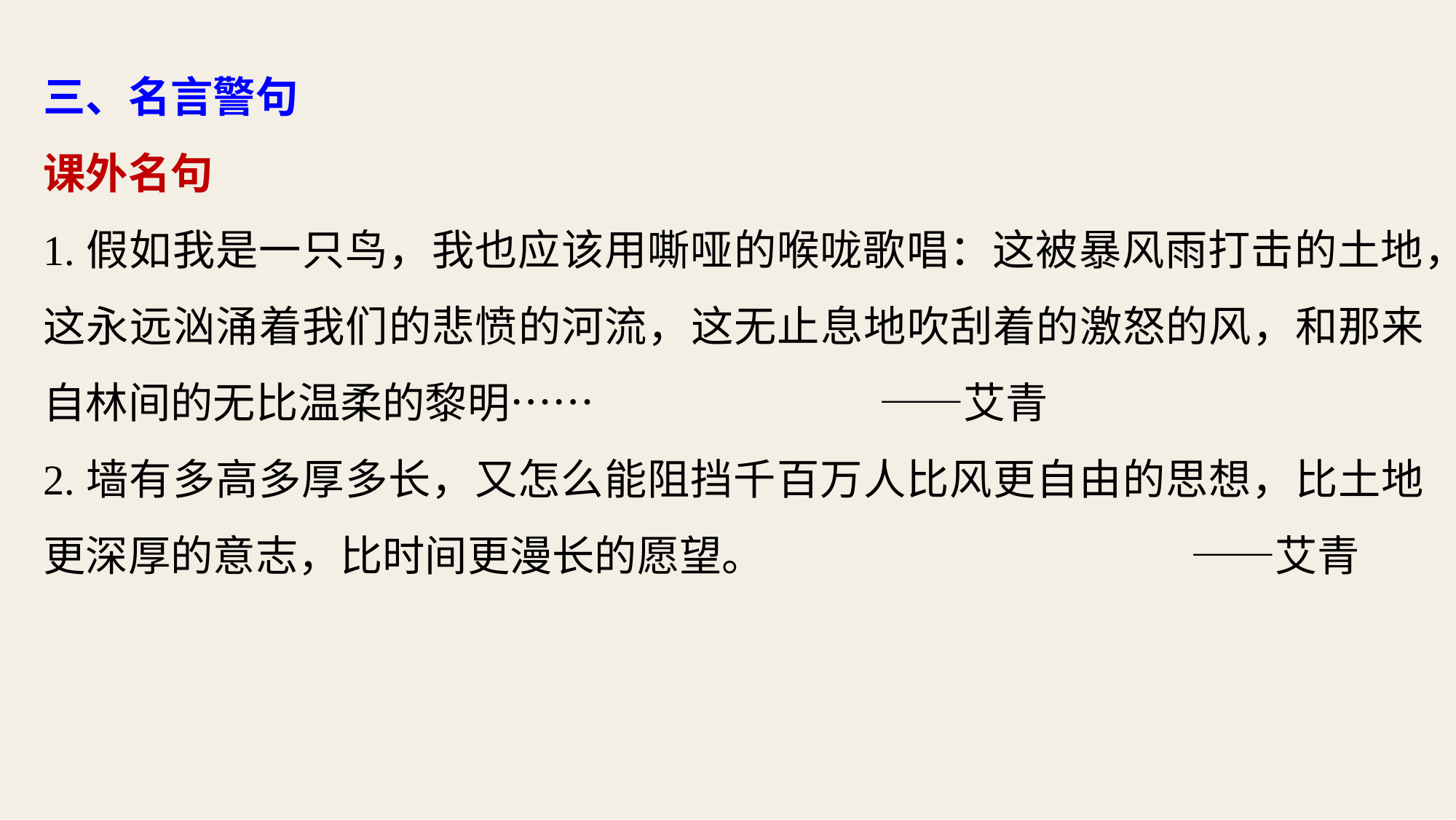

三、名言警句
课外名句
1.假如我是一只鸟，我也应该用嘶哑的喉咙歌唱：这被暴风雨打击的土地，这永远汹涌着我们的悲愤的河流，这无止息地吹刮着的激怒的风，和那来自林间的无比温柔的黎明……                              ——艾青
2.墙有多高多厚多长，又怎么能阻挡千百万人比风更自由的思想，比土地更深厚的意志，比时间更漫长的愿望。                                             ——艾青